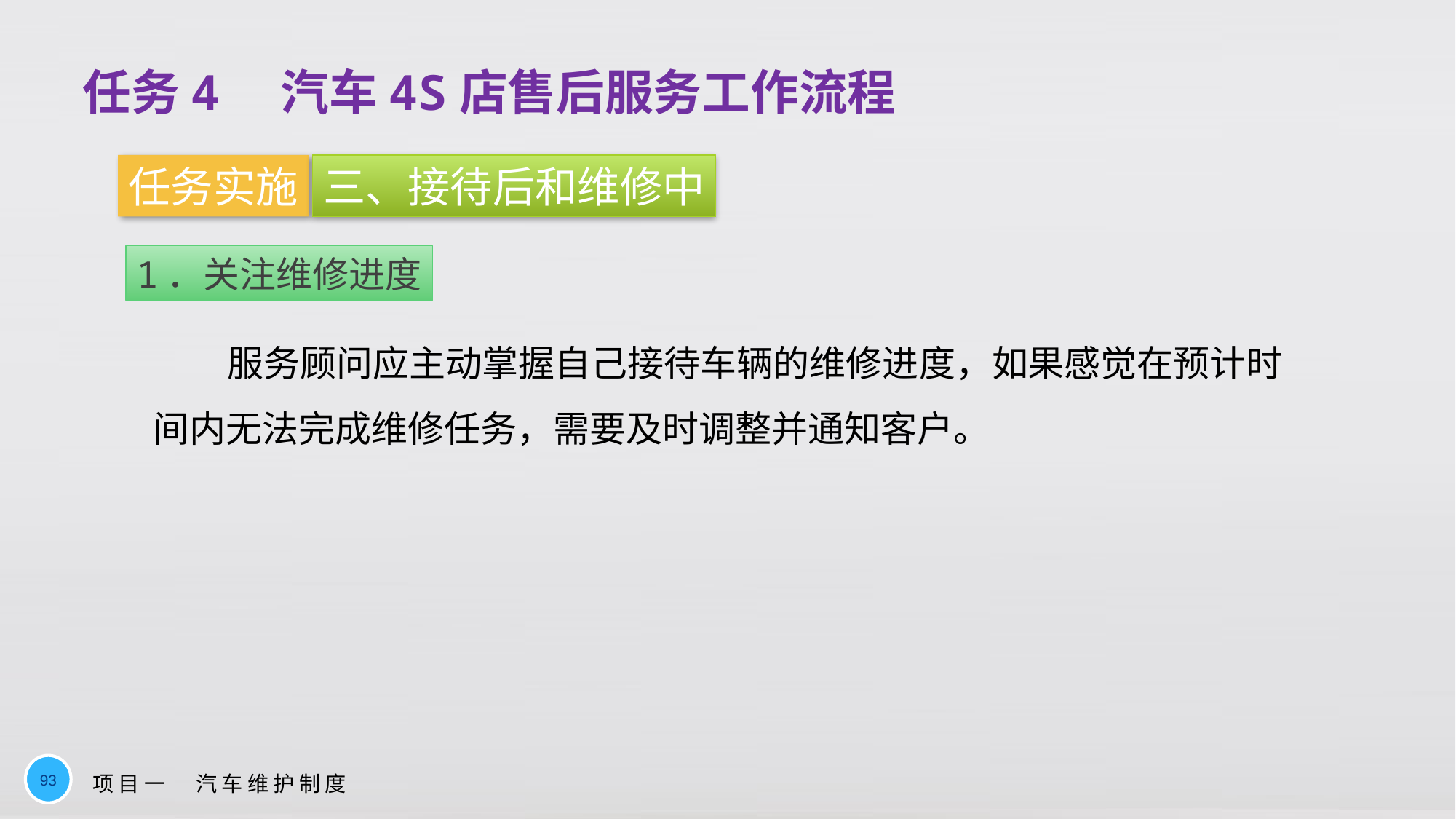

任务4　汽车4S店售后服务工作流程
任务实施
三、接待后和维修中
1．关注维修进度
服务顾问应主动掌握自己接待车辆的维修进度，如果感觉在预计时间内无法完成维修任务，需要及时调整并通知客户。
93